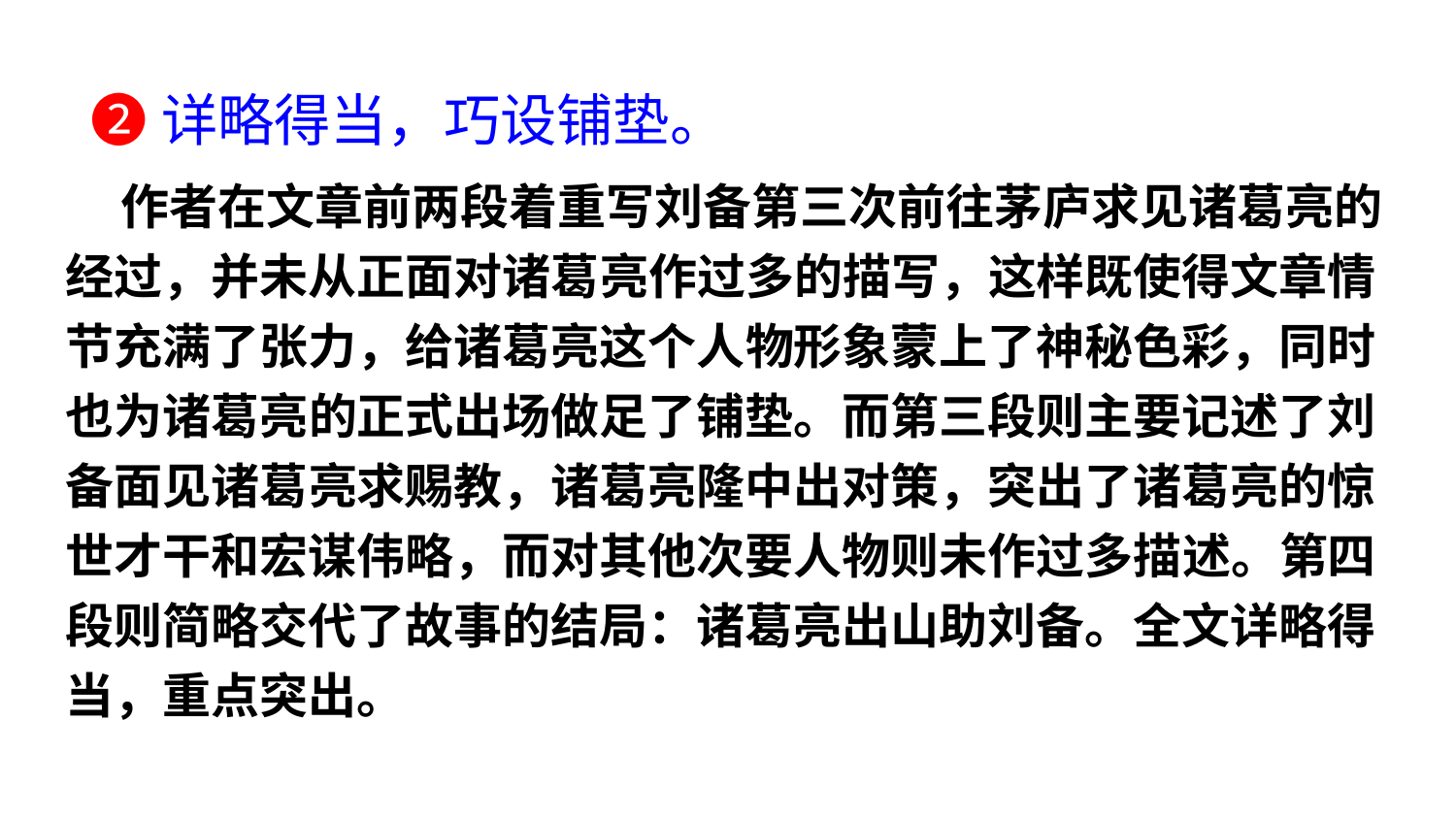

❷详略得当，巧设铺垫。
    作者在文章前两段着重写刘备第三次前往茅庐求见诸葛亮的经过，并未从正面对诸葛亮作过多的描写，这样既使得文章情节充满了张力，给诸葛亮这个人物形象蒙上了神秘色彩，同时也为诸葛亮的正式出场做足了铺垫。而第三段则主要记述了刘备面见诸葛亮求赐教，诸葛亮隆中出对策，突出了诸葛亮的惊世才干和宏谋伟略，而对其他次要人物则未作过多描述。第四段则简略交代了故事的结局：诸葛亮出山助刘备。全文详略得当，重点突出。